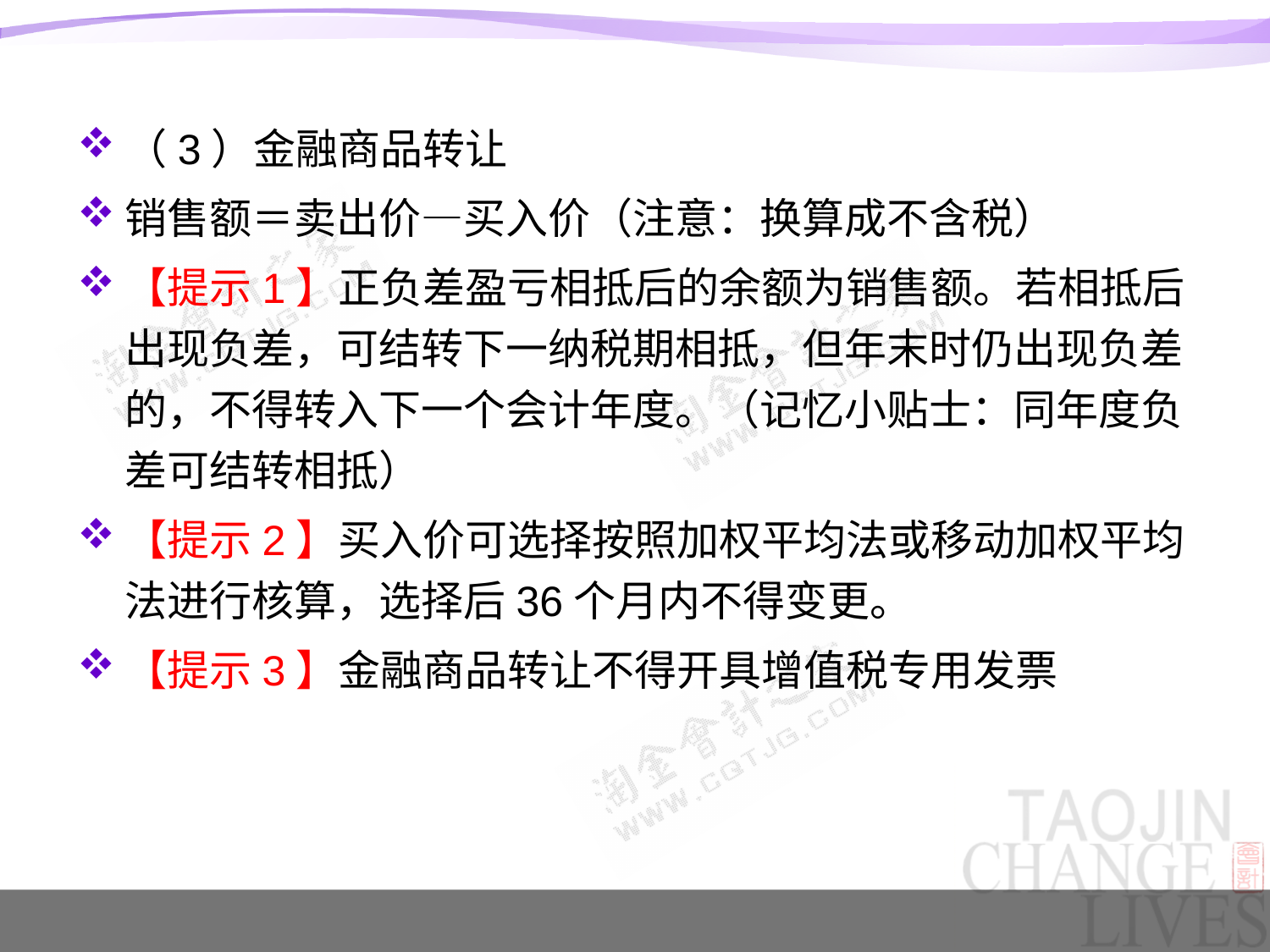

#
（3）金融商品转让
销售额＝卖出价—买入价（注意：换算成不含税）
【提示1】正负差盈亏相抵后的余额为销售额。若相抵后出现负差，可结转下一纳税期相抵，但年末时仍出现负差的，不得转入下一个会计年度。（记忆小贴士：同年度负差可结转相抵）
【提示2】买入价可选择按照加权平均法或移动加权平均法进行核算，选择后36个月内不得变更。
【提示3】金融商品转让不得开具增值税专用发票